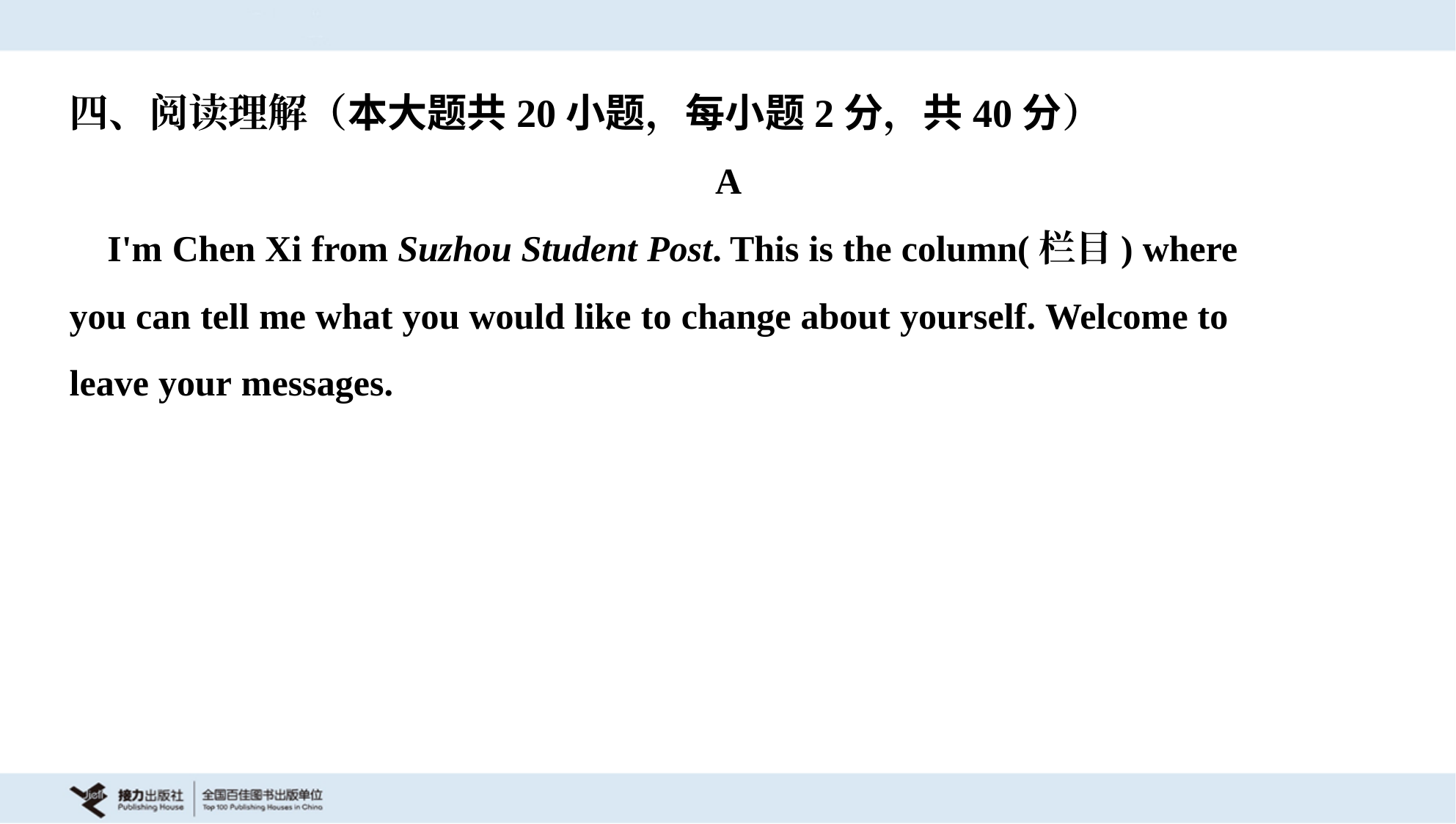

四、阅读理解（本大题共20小题，每小题2分，共40分）
A
    I'm Chen Xi from Suzhou Student Post. This is the column(栏目) where
you can tell me what you would like to change about yourself. Welcome to
leave your messages.